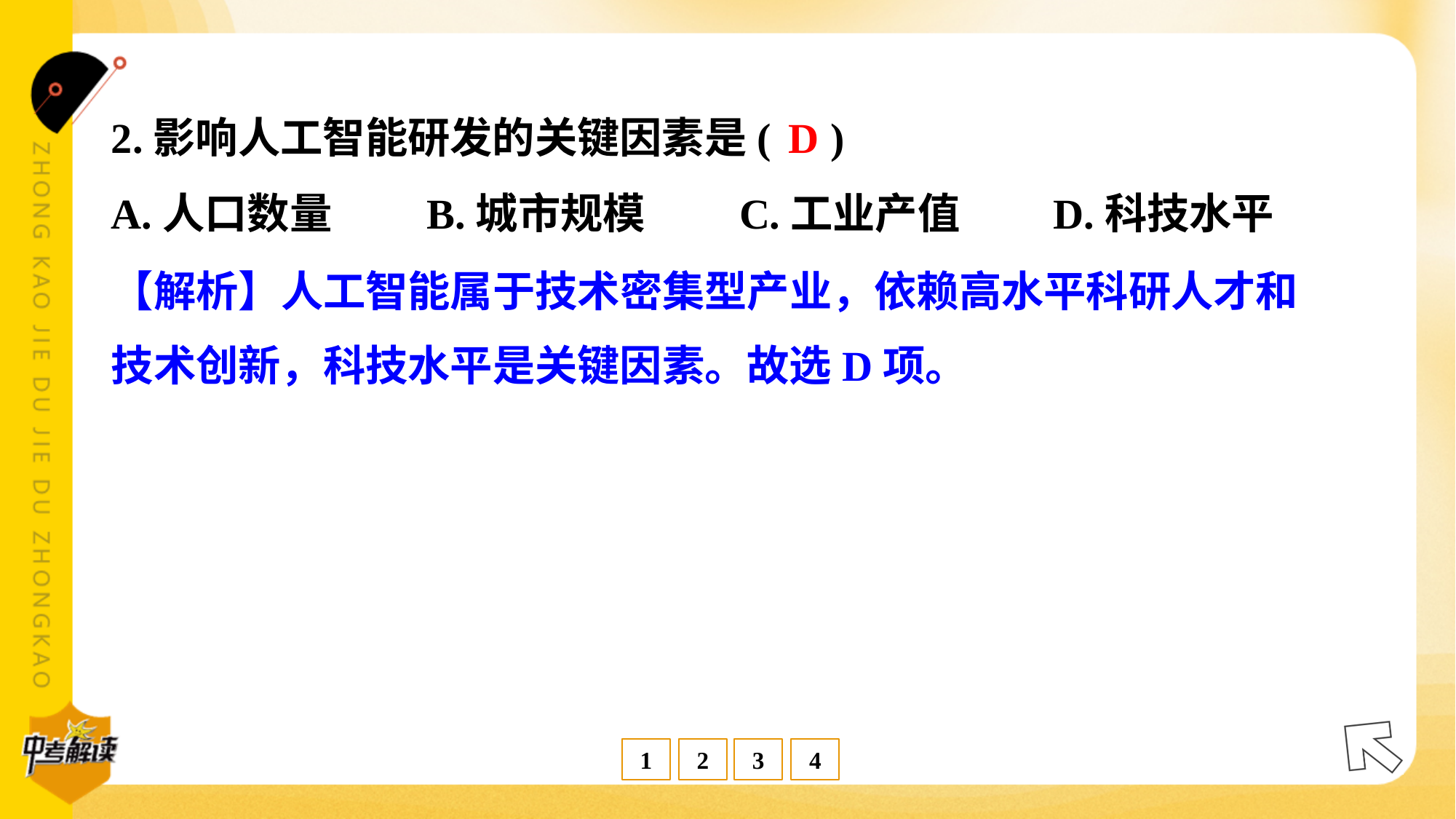

D
2.影响人工智能研发的关键因素是(     )
A.人口数量	B.城市规模	C.工业产值	D.科技水平
【解析】人工智能属于技术密集型产业，依赖高水平科研人才和
技术创新，科技水平是关键因素。故选D项。